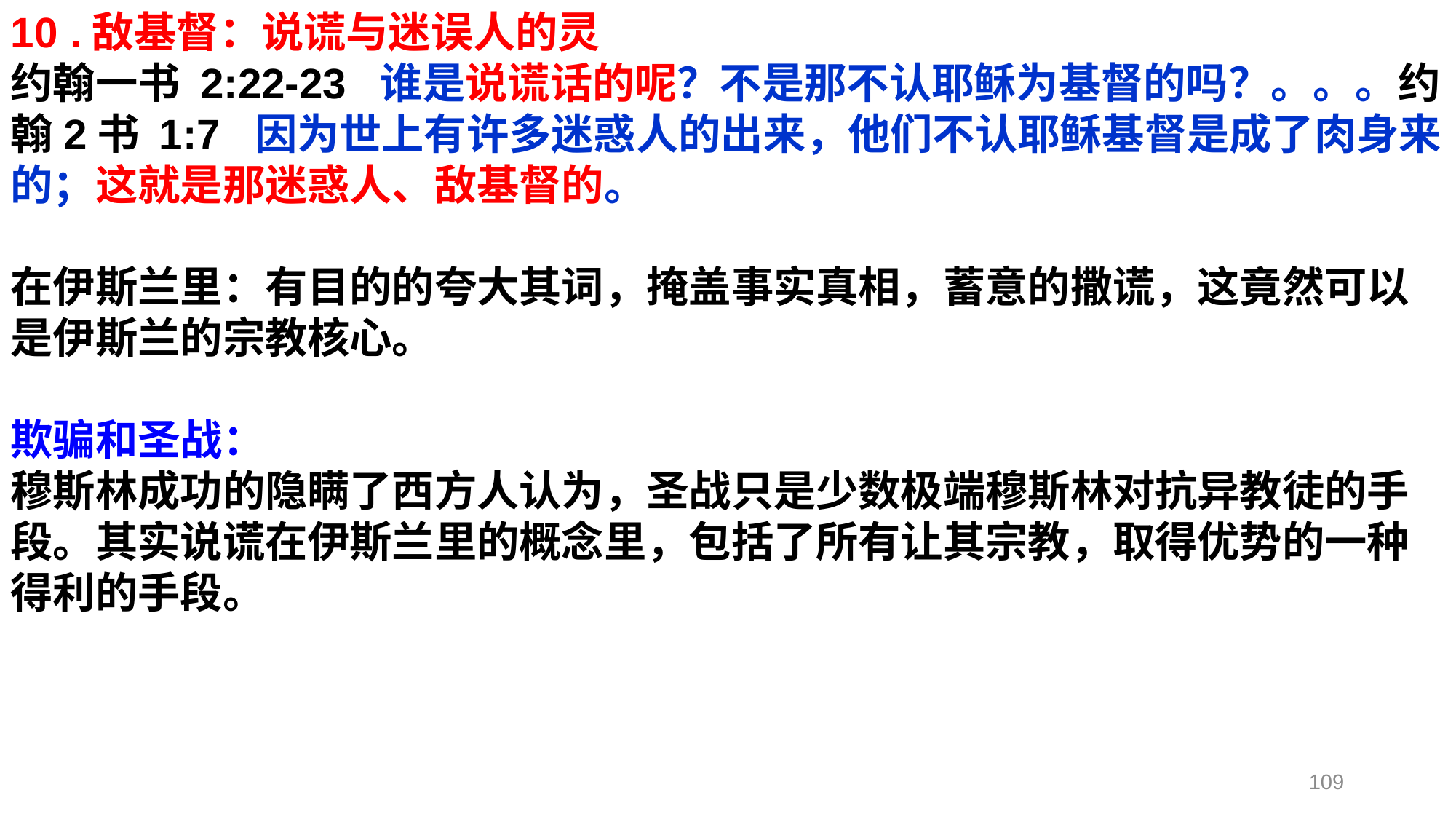

10 .敌基督：说谎与迷误人的灵
约翰一书 2:22-23  谁是说谎话的呢？不是那不认耶稣为基督的吗？。。。约翰2书 1:7  因为世上有许多迷惑人的出来，他们不认耶稣基督是成了肉身来的；这就是那迷惑人、敌基督的。

在伊斯兰里：有目的的夸大其词，掩盖事实真相，蓄意的撒谎，这竟然可以是伊斯兰的宗教核心。

欺骗和圣战：
穆斯林成功的隐瞒了西方人认为，圣战只是少数极端穆斯林对抗异教徒的手段。其实说谎在伊斯兰里的概念里，包括了所有让其宗教，取得优势的一种得利的手段。
109